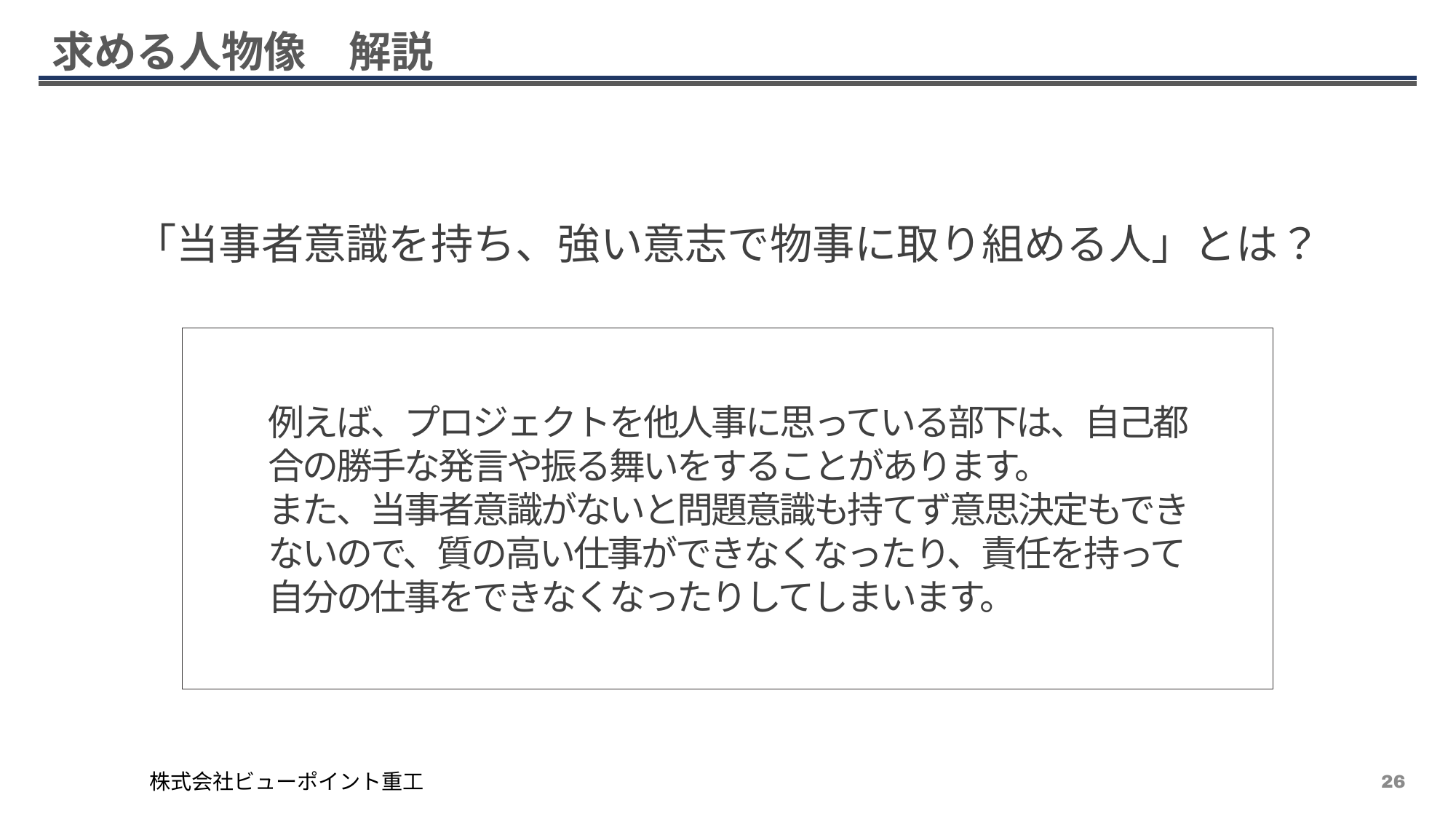

# 求める人物像　解説
「当事者意識を持ち、強い意志で物事に取り組める人」とは？
例えば、プロジェクトを他人事に思っている部下は、自己都合の勝手な発言や振る舞いをすることがあります。
また、当事者意識がないと問題意識も持てず意思決定もできないので、質の高い仕事ができなくなったり、責任を持って自分の仕事をできなくなったりしてしまいます。
株式会社ビューポイント重工
26